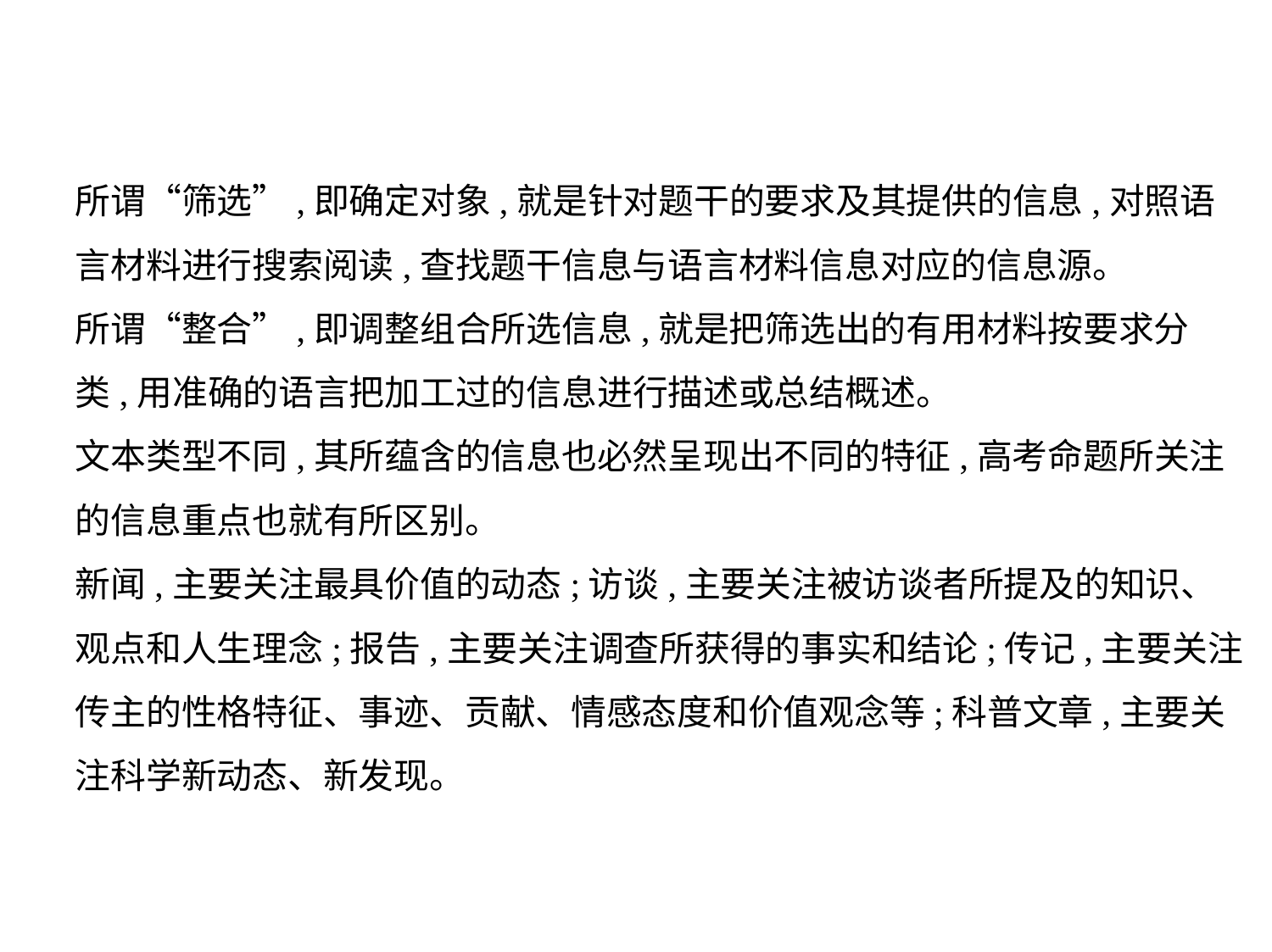

所谓“筛选”,即确定对象,就是针对题干的要求及其提供的信息,对照语
言材料进行搜索阅读,查找题干信息与语言材料信息对应的信息源。
所谓“整合”,即调整组合所选信息,就是把筛选出的有用材料按要求分
类,用准确的语言把加工过的信息进行描述或总结概述。
文本类型不同,其所蕴含的信息也必然呈现出不同的特征,高考命题所关注
的信息重点也就有所区别。
新闻,主要关注最具价值的动态;访谈,主要关注被访谈者所提及的知识、
观点和人生理念;报告,主要关注调查所获得的事实和结论;传记,主要关注
传主的性格特征、事迹、贡献、情感态度和价值观念等;科普文章,主要关
注科学新动态、新发现。